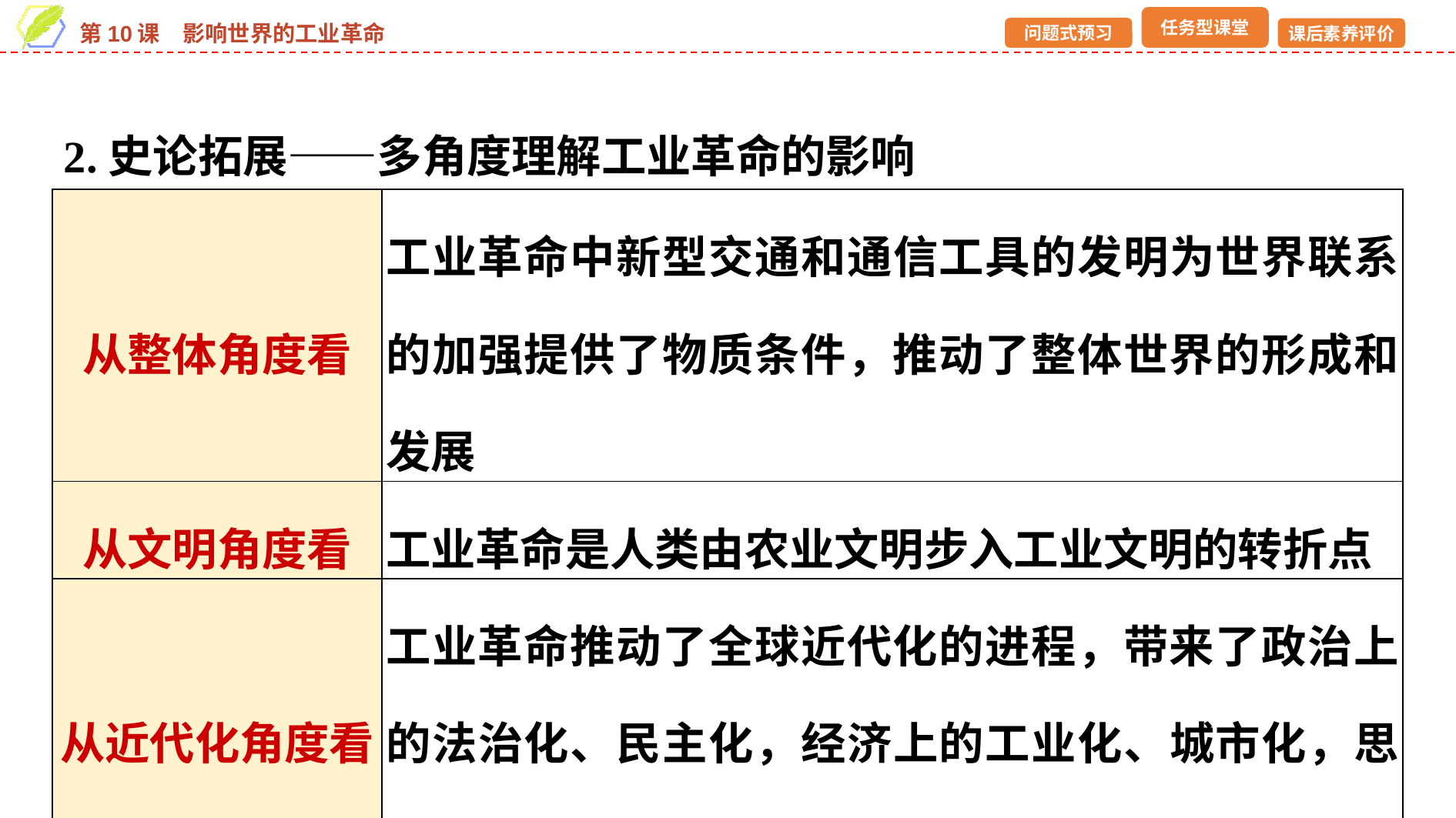

2.史论拓展——多角度理解工业革命的影响
| 从整体角度看 | 工业革命中新型交通和通信工具的发明为世界联系的加强提供了物质条件，推动了整体世界的形成和发展 |
| --- | --- |
| 从文明角度看 | 工业革命是人类由农业文明步入工业文明的转折点 |
| 从近代化角度看 | 工业革命推动了全球近代化的进程，带来了政治上的法治化、民主化，经济上的工业化、城市化，思想文化上的科学化、理性化，社会生活上的文明化 |